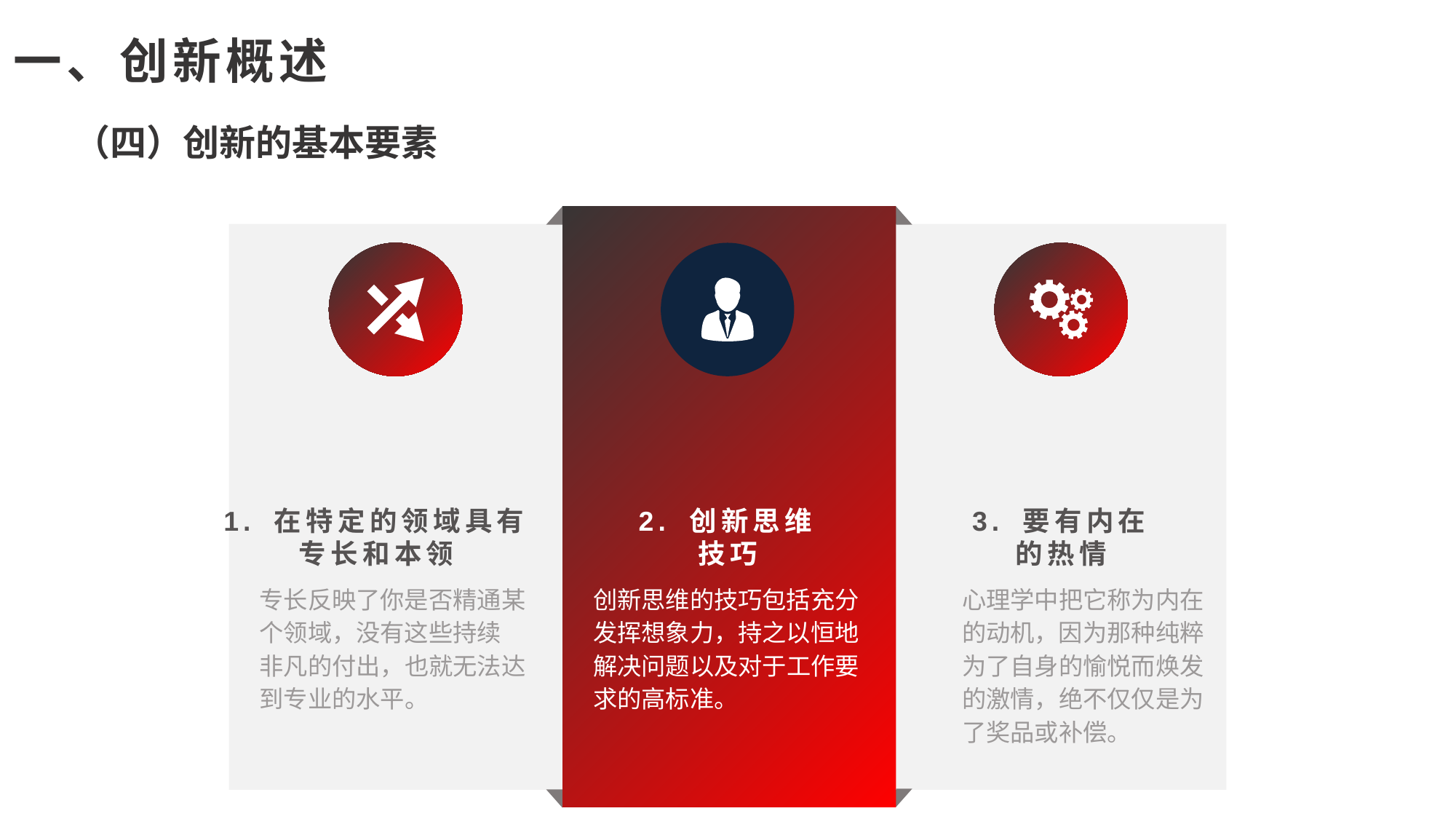

一、创新概述
（四）创新的基本要素

1. 在特定的领域具有专长和本领
专长反映了你是否精通某个领域，没有这些持续
非凡的付出，也就无法达到专业的水平。
2. 创新思维技巧
创新思维的技巧包括充分发挥想象力，持之以恒地解决问题以及对于工作要求的高标准。
3. 要有内在的热情
心理学中把它称为内在的动机，因为那种纯粹为了自身的愉悦而焕发的激情，绝不仅仅是为了奖品或补偿。